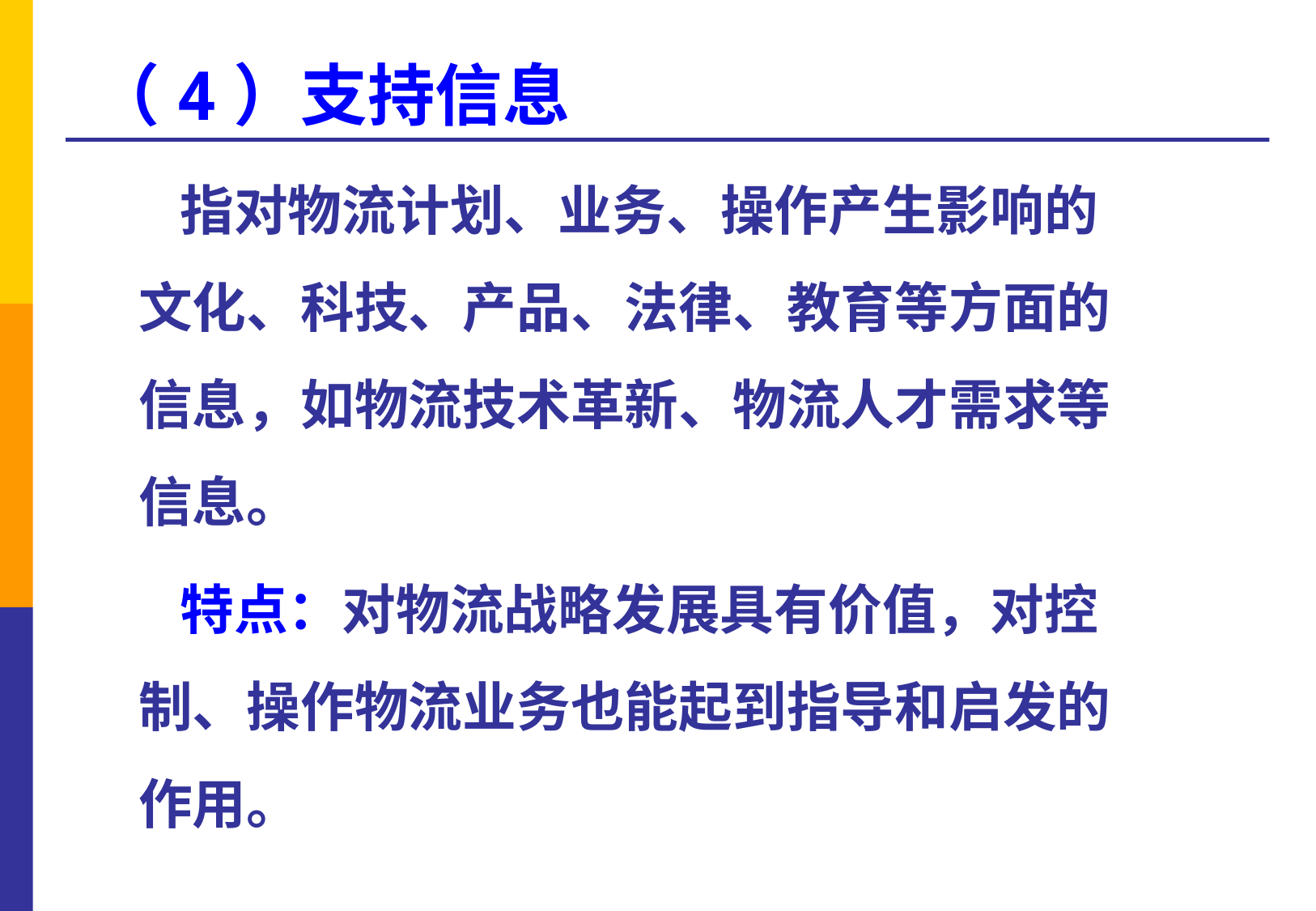

（4）支持信息
      指对物流计划、业务、操作产生影响的文化、科技、产品、法律、教育等方面的信息，如物流技术革新、物流人才需求等信息。
      特点：对物流战略发展具有价值，对控制、操作物流业务也能起到指导和启发的作用。